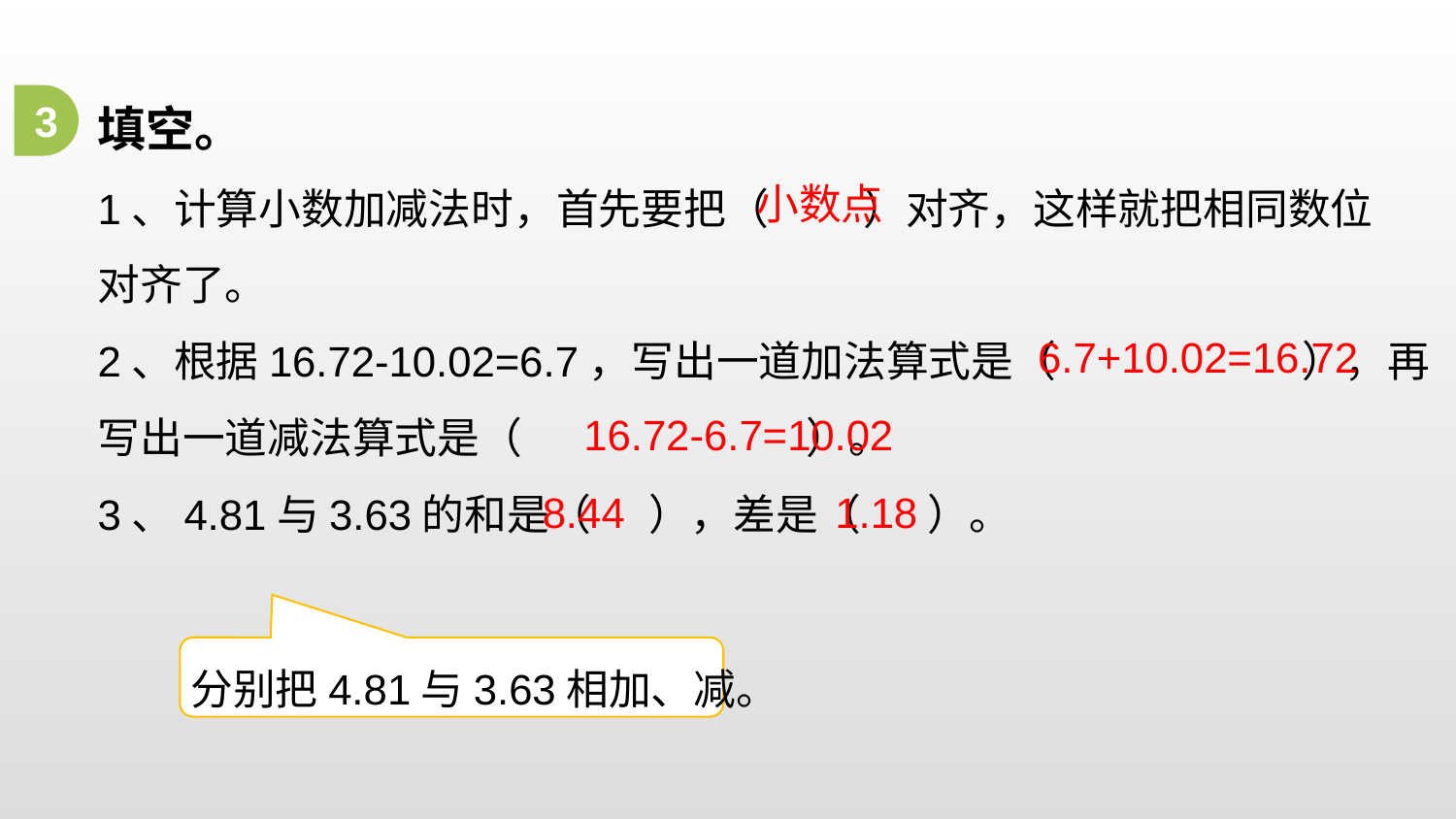

填空。
1、计算小数加减法时，首先要把（          ）对齐，这样就把相同数位
对齐了。
2、根据16.72-10.02=6.7，写出一道加法算式是（                          ），再写出一道减法算式是（                              ）。
3、4.81与3.63的和是（      ），差是（       ）。
3
小数点
6.7+10.02=16.72
16.72-6.7=10.02
8.44
1.18
分别把4.81与3.63相加、减。